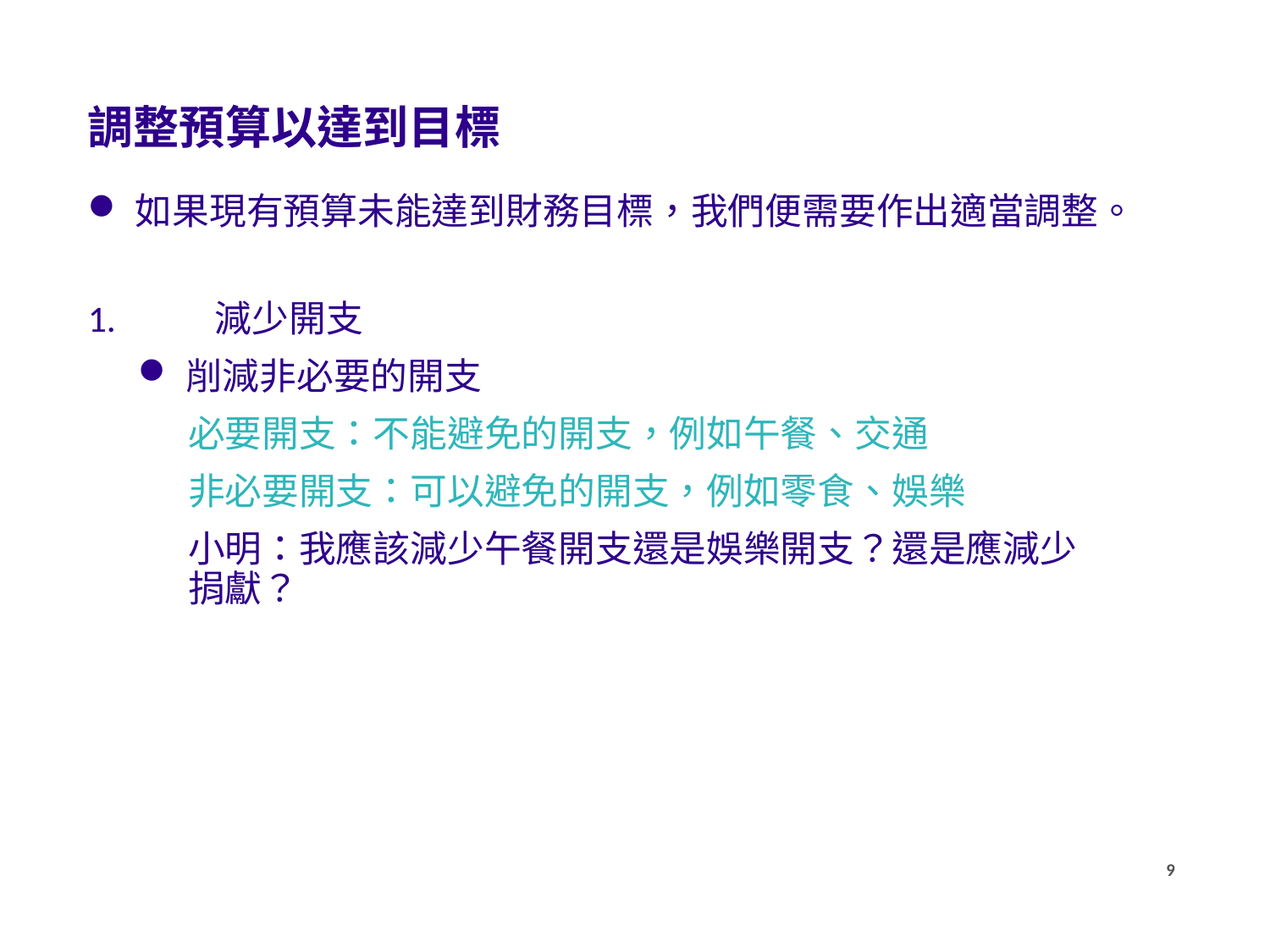

調整預算以達到目標
如果現有預算未能達到財務目標，我們便需要作出適當調整。
1.	減少開支
削減非必要的開支
必要開支：不能避免的開支，例如午餐、交通
非必要開支：可以避免的開支，例如零食、娛樂
小明：我應該減少午餐開支還是娛樂開支？還是應減少捐獻？